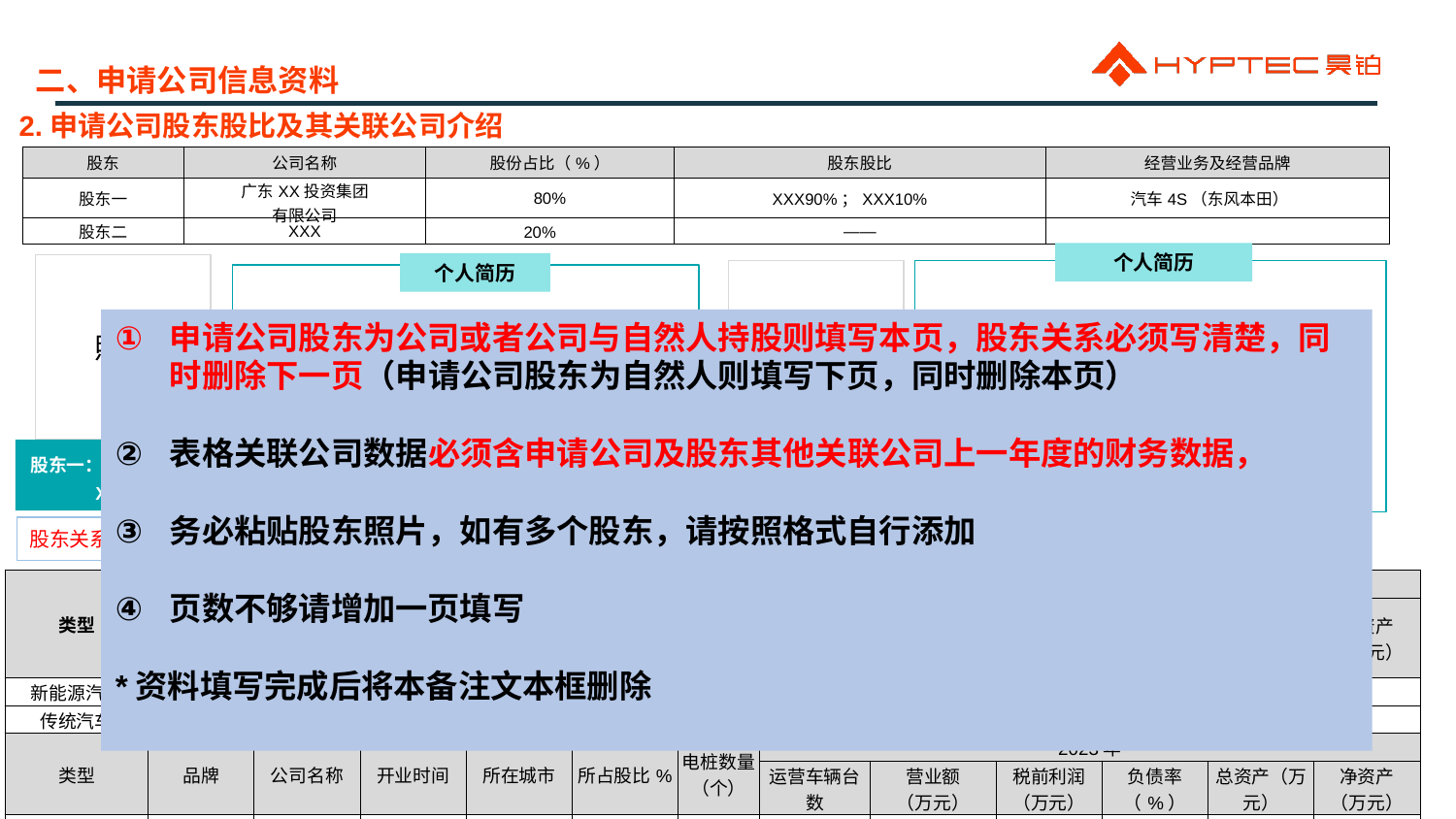

二、申请公司信息资料
2.申请公司股东股比及其关联公司介绍
| 股东 | 公司名称 | 股份占比（%） | 股东股比 | 经营业务及经营品牌 |
| --- | --- | --- | --- | --- |
| 股东一 | 广东XX投资集团 有限公司 | 80% | XXX90%；XXX10% | 汽车4S（东风本田） |
| 股东二 | XXX | 20% | —— |  |
个人简历
个人简历
照片
照片

2001-2004  泉州XX（品牌） 总经理（从业写起）
2004-2006  泉州XX（品牌） 总经理
2006-2008  泉州XX（品牌） 董事长
申请公司股东为公司或者公司与自然人持股则填写本页，股东关系必须写清楚，同时删除下一页（申请公司股东为自然人则填写下页，同时删除本页）

表格关联公司数据必须含申请公司及股东其他关联公司上一年度的财务数据，

务必粘贴股东照片，如有多个股东，请按照格式自行添加

页数不够请增加一页填写

*资料填写完成后将本备注文本框删除

2001-2004  泉州XX（品牌） 总经理（从业写起）
2004-2006  泉州XX（品牌） 总经理
2006-2008  泉州XX（品牌） 董事长
股东一：XXX90%，XX岁
股东二：XXX10%，
XX岁
股东关系说明：夫妻/父子/兄弟/合作关系等
| 类型 | 品牌 | 公司简称 | 开业时间 | 所在城市 | 所占股比 | 电桩 数量 （个） | 2023年 |  |  |  |  |  |
| --- | --- | --- | --- | --- | --- | --- | --- | --- | --- | --- | --- | --- |
|  |  |  |  |  |  |  | 销售台数 | 营业额 （万元） | 税前利润（万元） | 负债率 （%） | 总资产（万元） | 净资产 （万元） |
| 新能源汽车 | 广汽埃安 | 广州长佳 | 2018-12 | 广州 | 100% |  |  |  |  |  |  |  |
| 传统汽车 | 广丰 |  |  |  |  |  |  |  |  |  |  |  |
| 类型 | 品牌 | 公司名称 | 开业时间 | 所在城市 | 所占股比% | 电桩数量 （个） | 2023年 |  |  |  |  |  |
|  |  |  |  |  |  |  | 运营车辆台数 | 营业额 （万元） | 税前利润（万元） | 负债率 （%） | 总资产（万元） | 净资产 （万元） |
| 网约车 |  |  |  |  |  |  |  |  |  |  |  |  |
| 其他产业 |  |  |  |  |  |  |  |  |  |  |  |  |